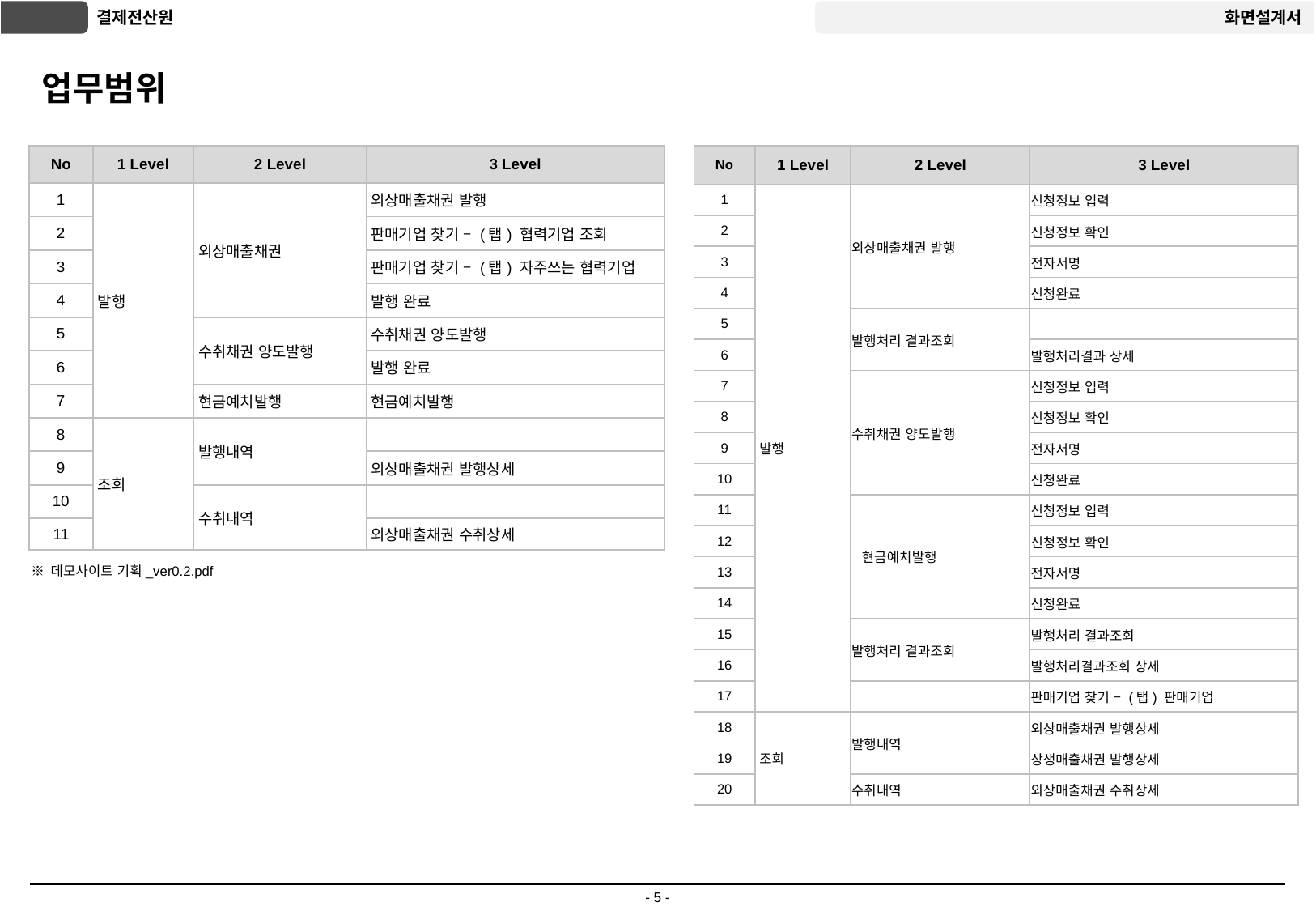

# 업무범위
| No | 1 Level | 2 Level | 3 Level |
| --- | --- | --- | --- |
| 1 | 발행 | 외상매출채권 | 외상매출채권 발행 |
| 2 |  |  | 판매기업 찾기 – (탭) 협력기업 조회 |
| 3 |  |  | 판매기업 찾기 – (탭) 자주쓰는 협력기업 |
| 4 |  |  | 발행 완료 |
| 5 |  | 수취채권 양도발행 | 수취채권 양도발행 |
| 6 |  |  | 발행 완료 |
| 7 |  | 현금예치발행 | 현금예치발행 |
| 8 | 조회 | 발행내역 |  |
| 9 |  |  | 외상매출채권 발행상세 |
| 10 |  | 수취내역 |  |
| 11 |  |  | 외상매출채권 수취상세 |
| No | 1 Level | 2 Level | 3 Level |
| --- | --- | --- | --- |
| 1 | 발행 | 외상매출채권 발행 | 신청정보 입력 |
| 2 |  |  | 신청정보 확인 |
| 3 |  |  | 전자서명 |
| 4 |  |  | 신청완료 |
| 5 |  | 발행처리 결과조회 |  |
| 6 |  |  | 발행처리결과 상세 |
| 7 |  | 수취채권 양도발행 | 신청정보 입력 |
| 8 |  |  | 신청정보 확인 |
| 9 |  |  | 전자서명 |
| 10 |  |  | 신청완료 |
| 11 |  | 현금예치발행 | 신청정보 입력 |
| 12 |  |  | 신청정보 확인 |
| 13 |  |  | 전자서명 |
| 14 |  |  | 신청완료 |
| 15 |  | 발행처리 결과조회 | 발행처리 결과조회 |
| 16 |  |  | 발행처리결과조회 상세 |
| 17 |  |  | 판매기업 찾기 – (탭) 판매기업 |
| 18 | 조회 | 발행내역 | 외상매출채권 발행상세 |
| 19 |  |  | 상생매출채권 발행상세 |
| 20 |  | 수취내역 | 외상매출채권 수취상세 |
※ 데모사이트 기획_ver0.2.pdf